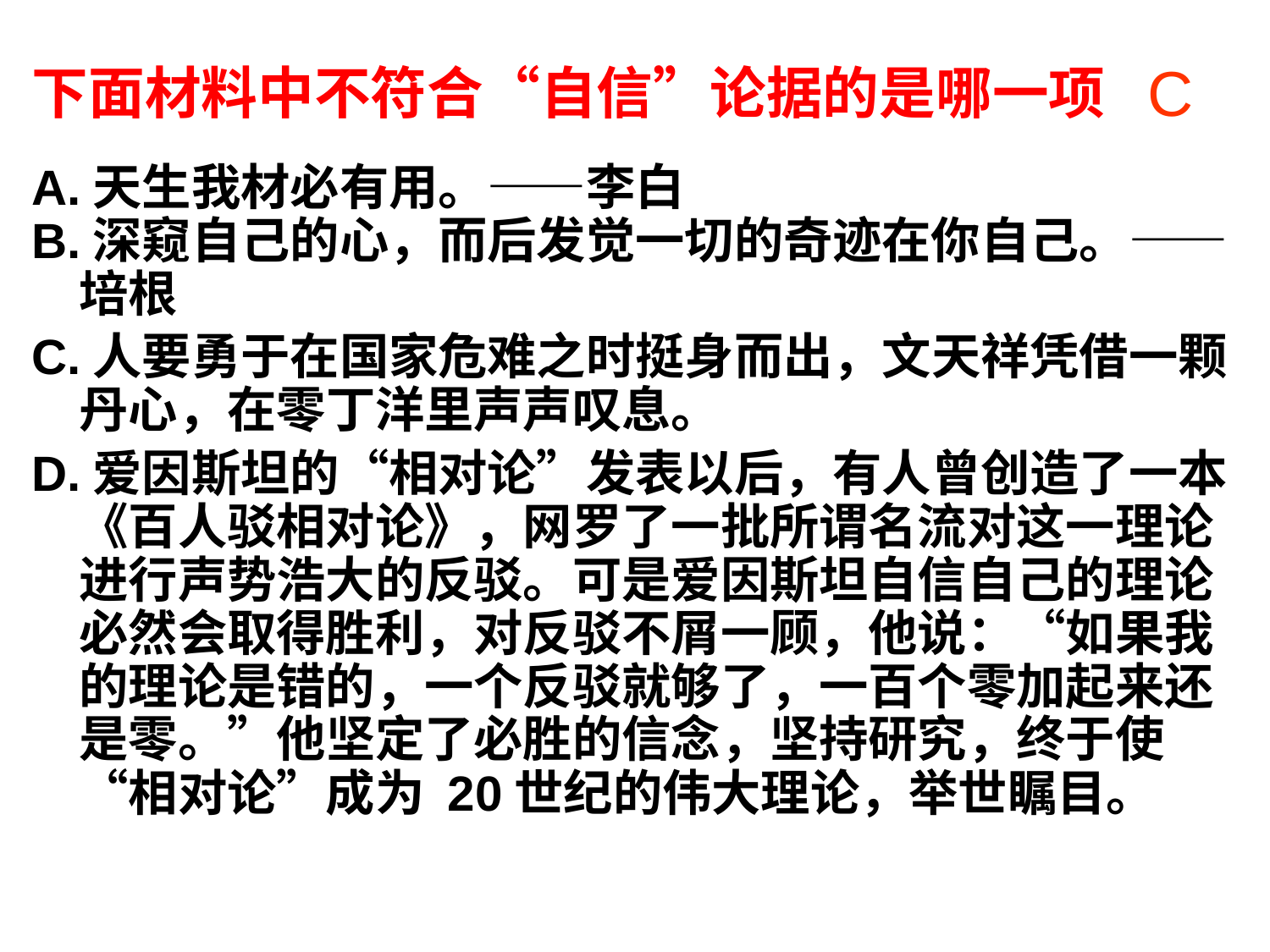

# 下面材料中不符合“自信”论据的是哪一项
C
A.天生我材必有用。——李白
B.深窥自己的心，而后发觉一切的奇迹在你自己。——培根
C.人要勇于在国家危难之时挺身而出，文天祥凭借一颗丹心，在零丁洋里声声叹息。
D.爱因斯坦的“相对论”发表以后，有人曾创造了一本《百人驳相对论》，网罗了一批所谓名流对这一理论进行声势浩大的反驳。可是爱因斯坦自信自己的理论必然会取得胜利，对反驳不屑一顾，他说：“如果我的理论是错的，一个反驳就够了，一百个零加起来还是零。”他坚定了必胜的信念，坚持研究，终于使“相对论”成为 20世纪的伟大理论，举世瞩目。